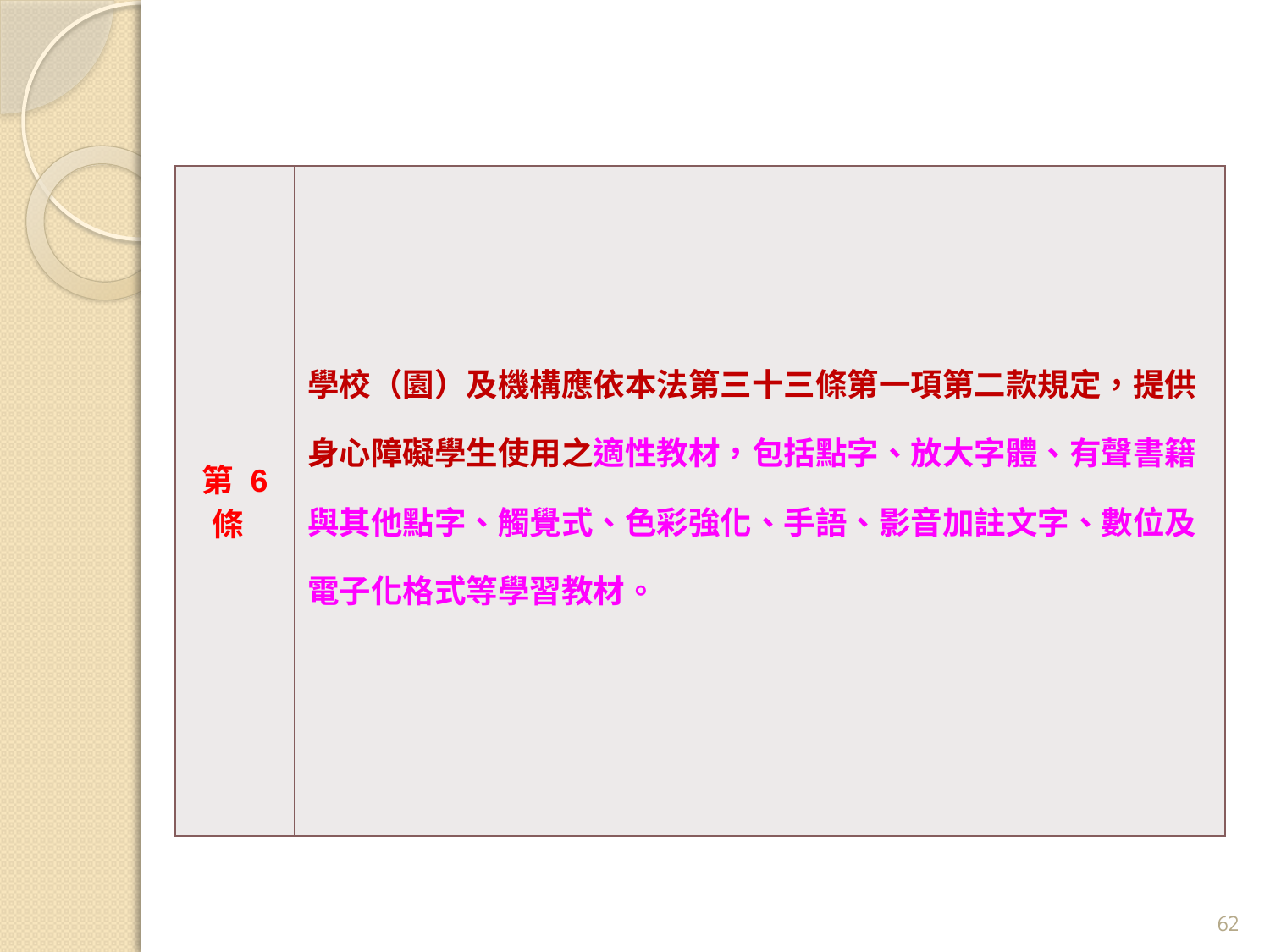

| 第 6 條 | 學校（園）及機構應依本法第三十三條第一項第二款規定，提供身心障礙學生使用之適性教材，包括點字、放大字體、有聲書籍與其他點字、觸覺式、色彩強化、手語、影音加註文字、數位及電子化格式等學習教材。 |
| --- | --- |
62